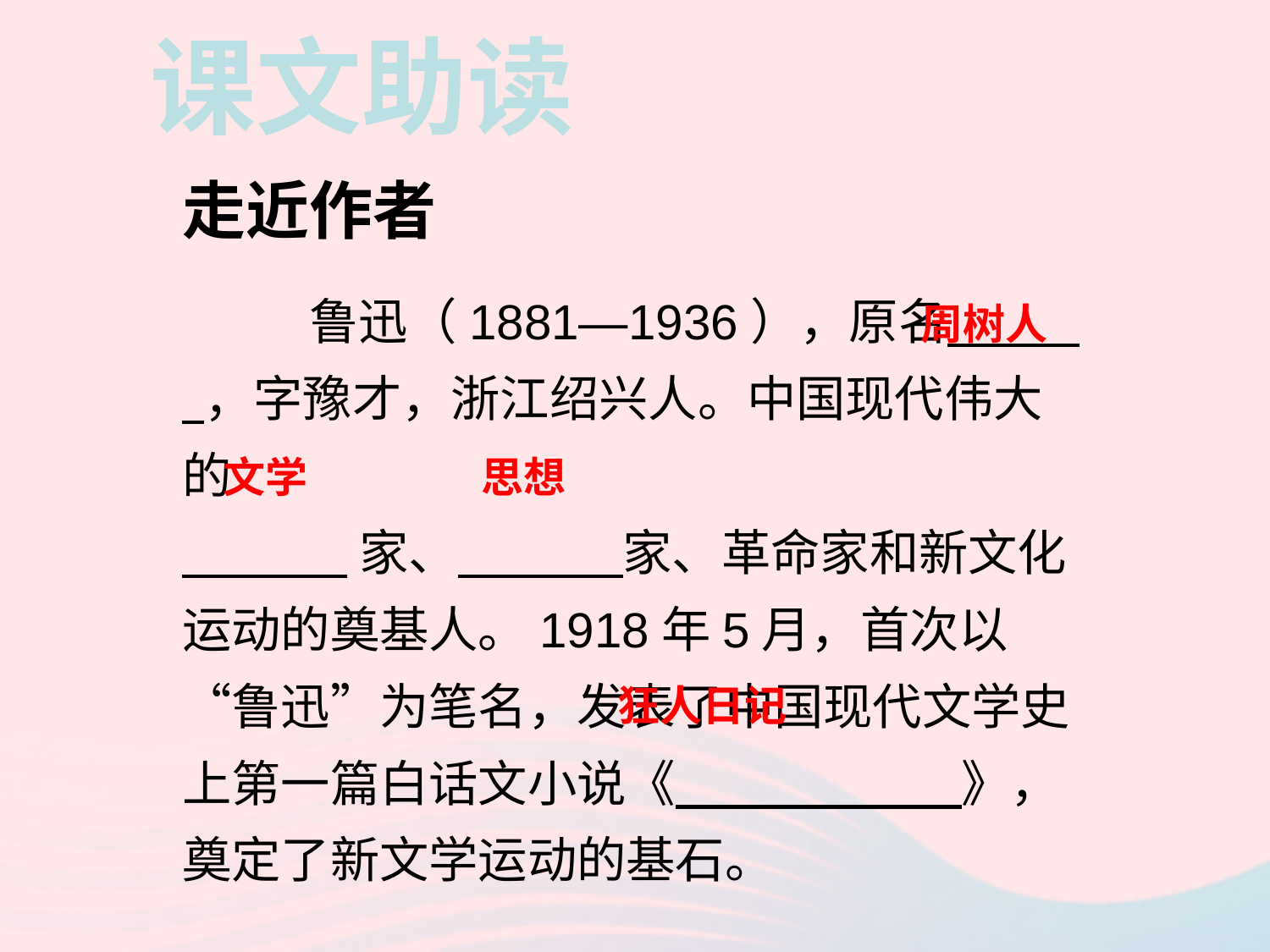

课文助读
走近作者
	鲁迅（1881—1936），原名               ，字豫才，浙江绍兴人。中国现代伟大的
               家、               家、革命家和新文化运动的奠基人。1918年5月，首次以“鲁迅”为笔名，发表了中国现代文学史上第一篇白话文小说《                          》，奠定了新文学运动的基石。
周树人
文学
思想
狂人日记